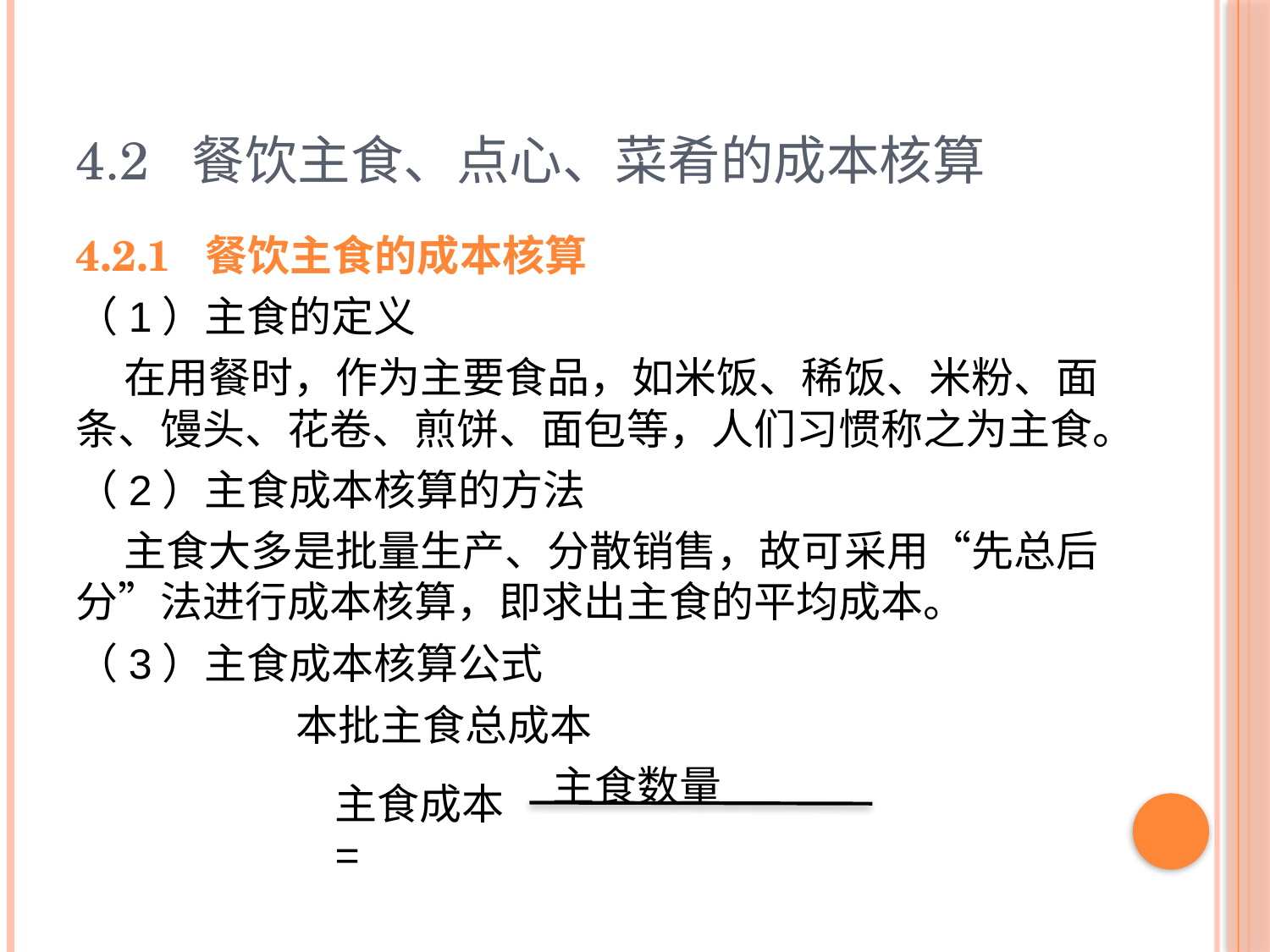

# 4.2  餐饮主食、点心、菜肴的成本核算
4.2.1  餐饮主食的成本核算
（1）主食的定义
    在用餐时，作为主要食品，如米饭、稀饭、米粉、面条、馒头、花卷、煎饼、面包等，人们习惯称之为主食。
（2）主食成本核算的方法
    主食大多是批量生产、分散销售，故可采用“先总后分”法进行成本核算，即求出主食的平均成本。
（3）主食成本核算公式
                      本批主食总成本
        主食数量
主食成本=